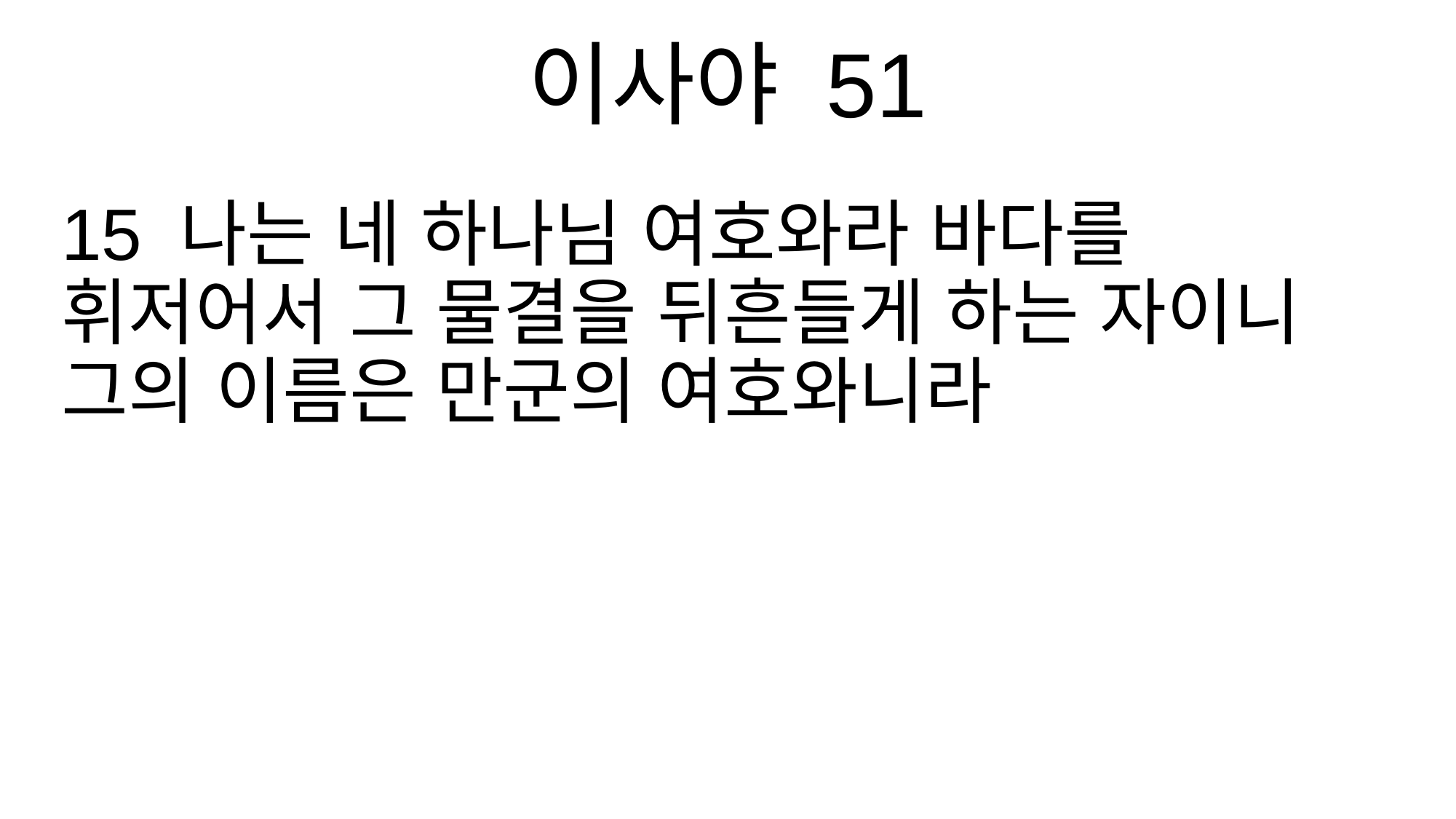

이사야 51
15 나는 네 하나님 여호와라 바다를 휘저어서 그 물결을 뒤흔들게 하는 자이니 그의 이름은 만군의 여호와니라